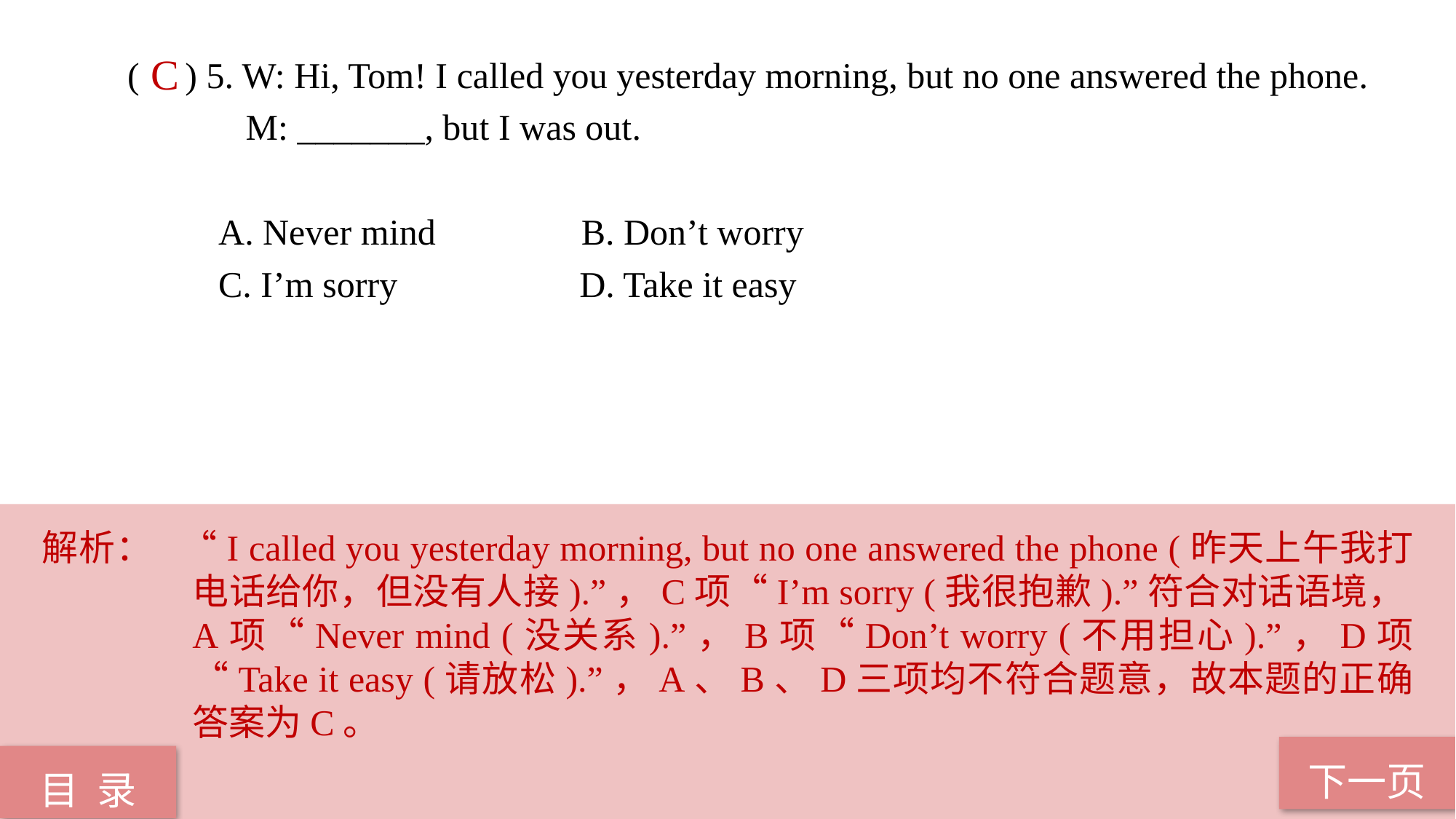

(     ) 5. W: Hi, Tom! I called you yesterday morning, but no one answered the phone.
             M: _______, but I was out.

          A. Never mind                B. Don’t worry
          C. I’m sorry                    D. Take it easy

C
解析：   “I called you yesterday morning, but no one answered the phone (昨天上午我打电话给你，但没有人接).”，C项“I’m sorry (我很抱歉).”符合对话语境，A项“Never mind (没关系).”，B项“Don’t worry (不用担心).”，D项“Take it easy (请放松).”，A、B、D三项均不符合题意，故本题的正确答案为C。
下一页